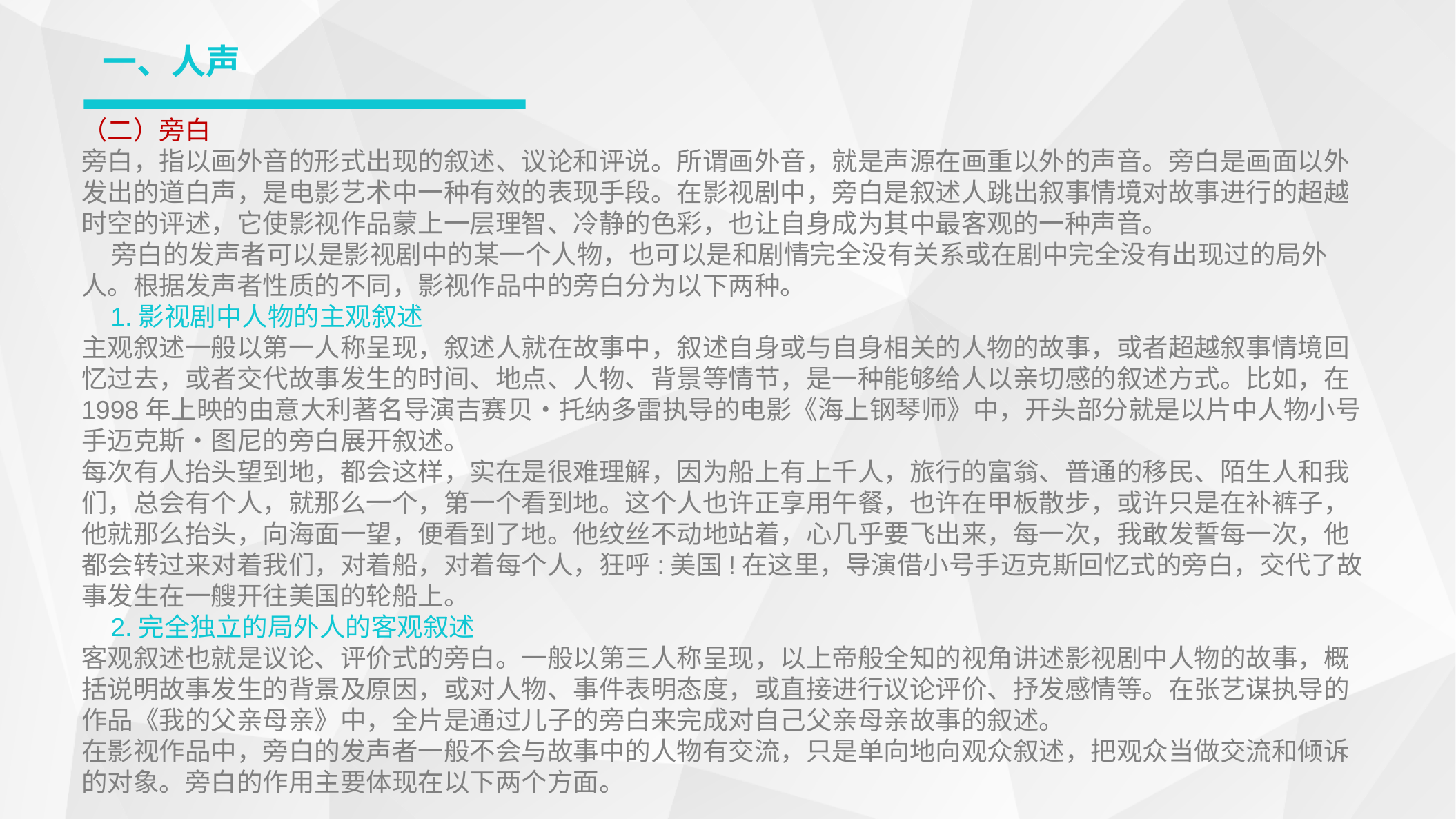

一、人声

（二）旁白
旁白，指以画外音的形式出现的叙述、议论和评说。所谓画外音，就是声源在画重以外的声音。旁白是画面以外发出的道白声，是电影艺术中一种有效的表现手段。在影视剧中，旁白是叙述人跳出叙事情境对故事进行的超越时空的评述，它使影视作品蒙上一层理智、冷静的色彩，也让自身成为其中最客观的一种声音。
    旁白的发声者可以是影视剧中的某一个人物，也可以是和剧情完全没有关系或在剧中完全没有出现过的局外人。根据发声者性质的不同，影视作品中的旁白分为以下两种。
    1.影视剧中人物的主观叙述
主观叙述一般以第一人称呈现，叙述人就在故事中，叙述自身或与自身相关的人物的故事，或者超越叙事情境回忆过去，或者交代故事发生的时间、地点、人物、背景等情节，是一种能够给人以亲切感的叙述方式。比如，在1998年上映的由意大利著名导演吉赛贝・托纳多雷执导的电影《海上钢琴师》中，开头部分就是以片中人物小号手迈克斯・图尼的旁白展开叙述。
每次有人抬头望到地，都会这样，实在是很难理解，因为船上有上千人，旅行的富翁、普通的移民、陌生人和我们，总会有个人，就那么一个，第一个看到地。这个人也许正享用午餐，也许在甲板散步，或许只是在补裤子，他就那么抬头，向海面一望，便看到了地。他纹丝不动地站着，心几乎要飞出来，每一次，我敢发誓每一次，他都会转过来对着我们，对着船，对着每个人，狂呼:美国!在这里，导演借小号手迈克斯回忆式的旁白，交代了故事发生在一艘开往美国的轮船上。
    2.完全独立的局外人的客观叙述
客观叙述也就是议论、评价式的旁白。一般以第三人称呈现，以上帝般全知的视角讲述影视剧中人物的故事，概括说明故事发生的背景及原因，或对人物、事件表明态度，或直接进行议论评价、抒发感情等。在张艺谋执导的作品《我的父亲母亲》中，全片是通过儿子的旁白来完成对自己父亲母亲故事的叙述。
在影视作品中，旁白的发声者一般不会与故事中的人物有交流，只是单向地向观众叙述，把观众当做交流和倾诉的对象。旁白的作用主要体现在以下两个方面。